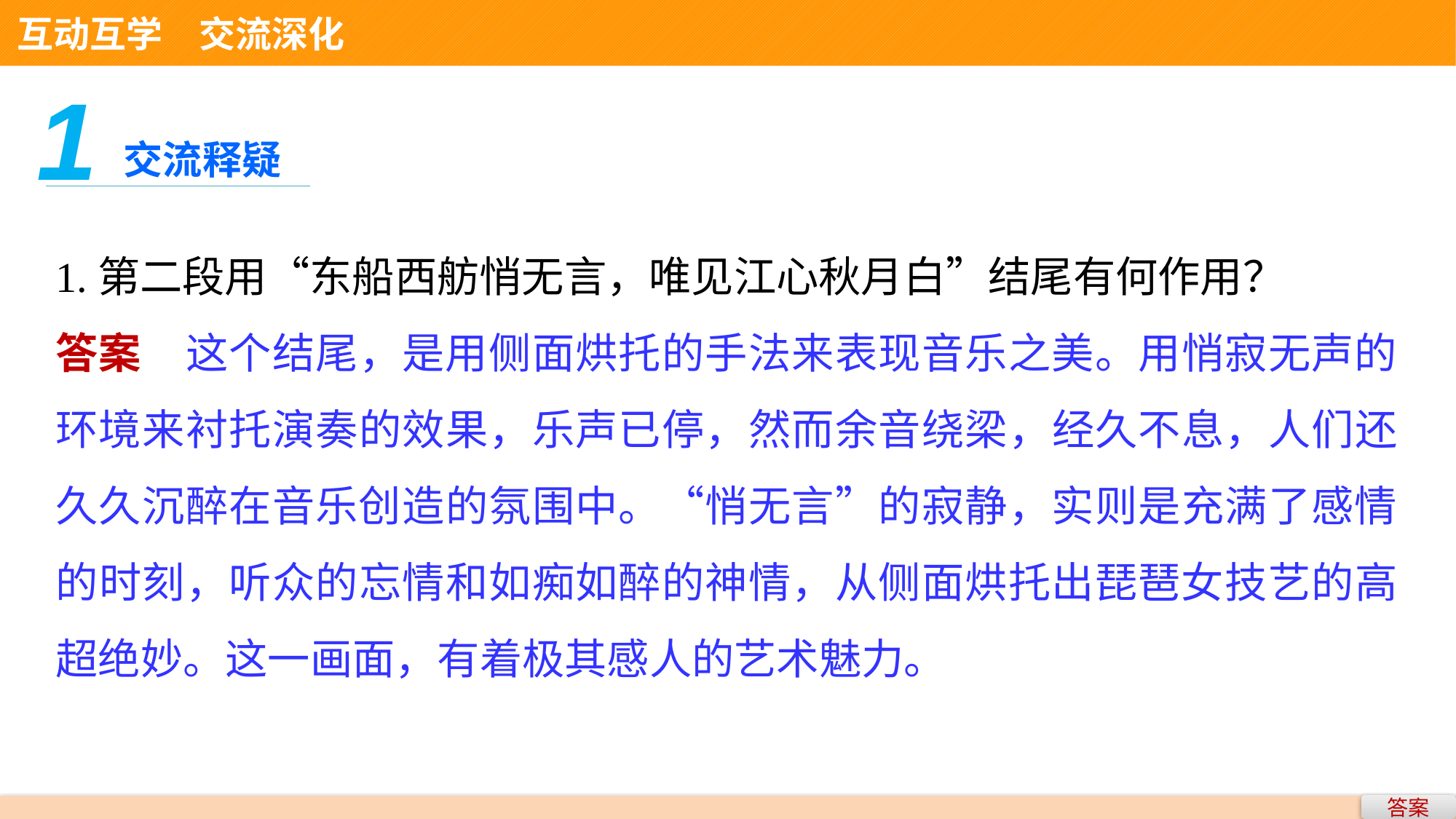

互动互学　交流深化
1
交流释疑
1.第二段用“东船西舫悄无言，唯见江心秋月白”结尾有何作用？
答案　这个结尾，是用侧面烘托的手法来表现音乐之美。用悄寂无声的环境来衬托演奏的效果，乐声已停，然而余音绕梁，经久不息，人们还久久沉醉在音乐创造的氛围中。“悄无言”的寂静，实则是充满了感情的时刻，听众的忘情和如痴如醉的神情，从侧面烘托出琵琶女技艺的高超绝妙。这一画面，有着极其感人的艺术魅力。
答案